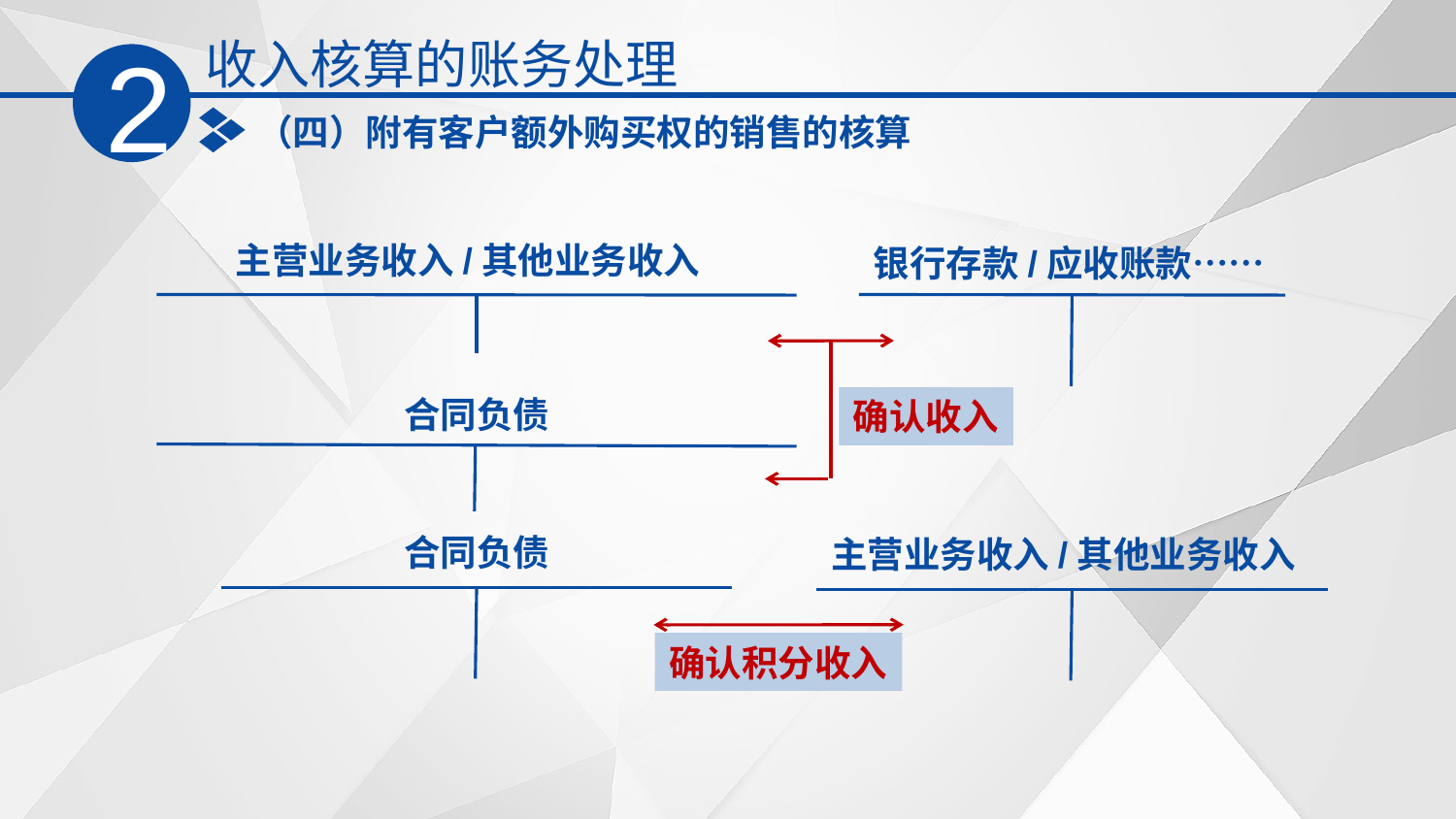

收入核算的账务处理
2

（四）附有客户额外购买权的销售的核算

主营业务收入/其他业务收入
银行存款/应收账款……
合同负债
确认收入
合同负债
主营业务收入/其他业务收入
确认积分收入